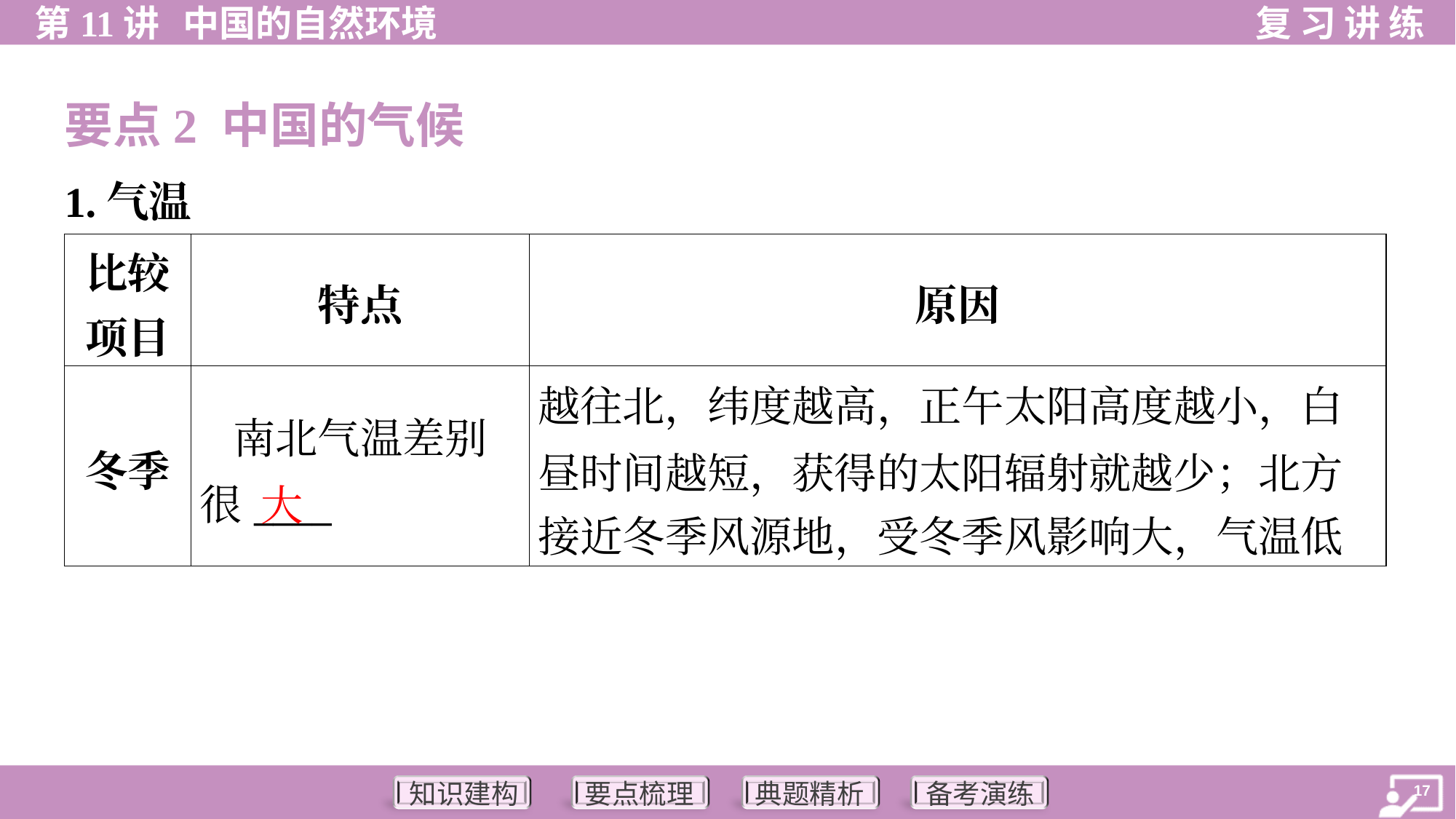

要点2 中国的气候
1.气温
| 比较 项目 | 特点 | 原因 |
| --- | --- | --- |
| 冬季 | 南北气温差别 很\_\_\_\_ | 越往北，纬度越高，正午太阳高度越小，白 昼时间越短，获得的太阳辐射就越少；北方 接近冬季风源地，受冬季风影响大，气温低 |
大